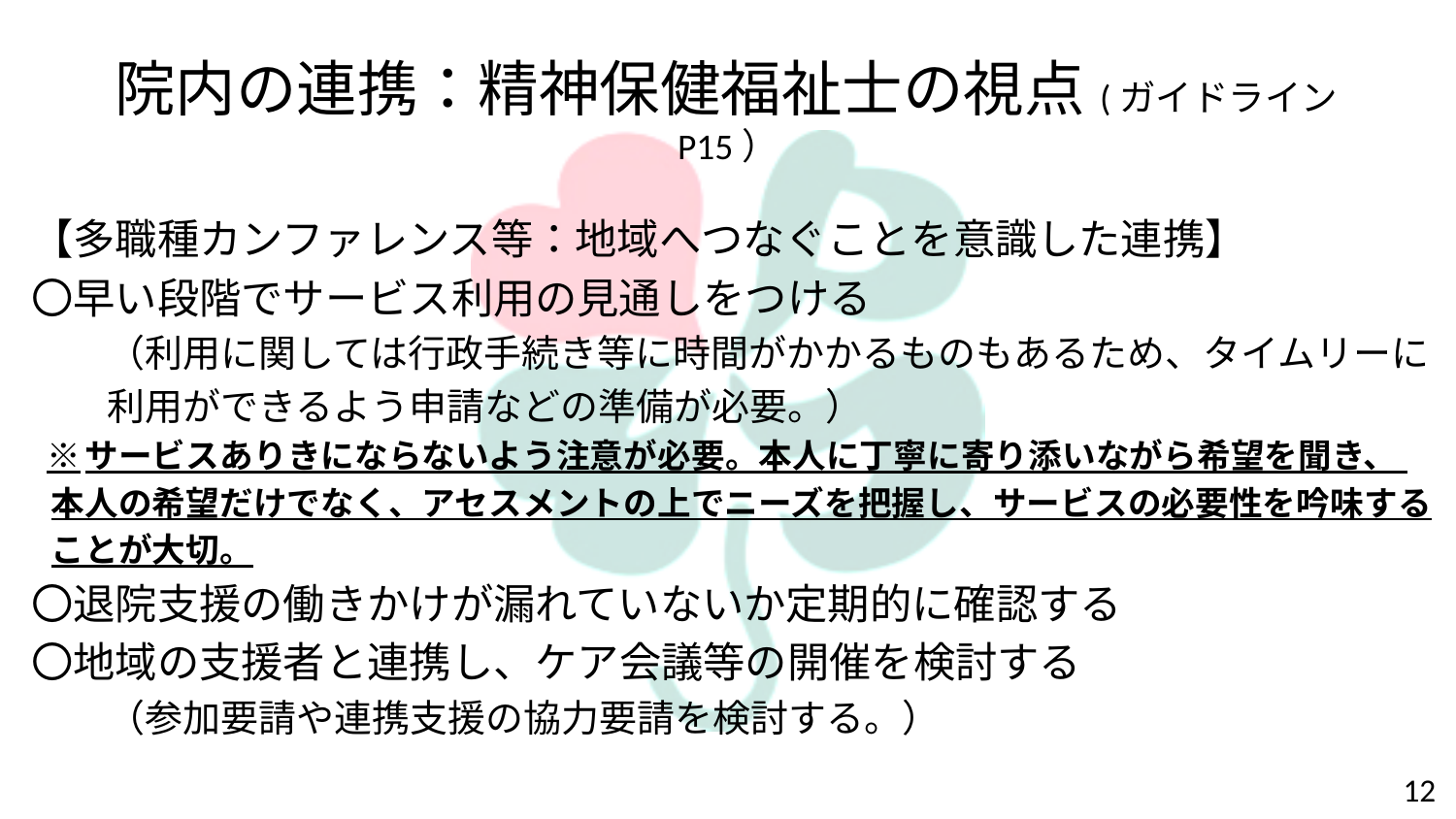

# 院内の連携：精神保健福祉士の視点(ガイドラインP15）
【多職種カンファレンス等：地域へつなぐことを意識した連携】
〇早い段階でサービス利用の見通しをつける
　　　（利用に関しては行政手続き等に時間がかかるものもあるため、タイムリーに
　　利用ができるよう申請などの準備が必要。）
  ※サービスありきにならないよう注意が必要。本人に丁寧に寄り添いながら希望を聞き、
  本人の希望だけでなく、アセスメントの上でニーズを把握し、サービスの必要性を吟味する
  ことが大切。
〇退院支援の働きかけが漏れていないか定期的に確認する
〇地域の支援者と連携し、ケア会議等の開催を検討する
　　（参加要請や連携支援の協力要請を検討する。）
12